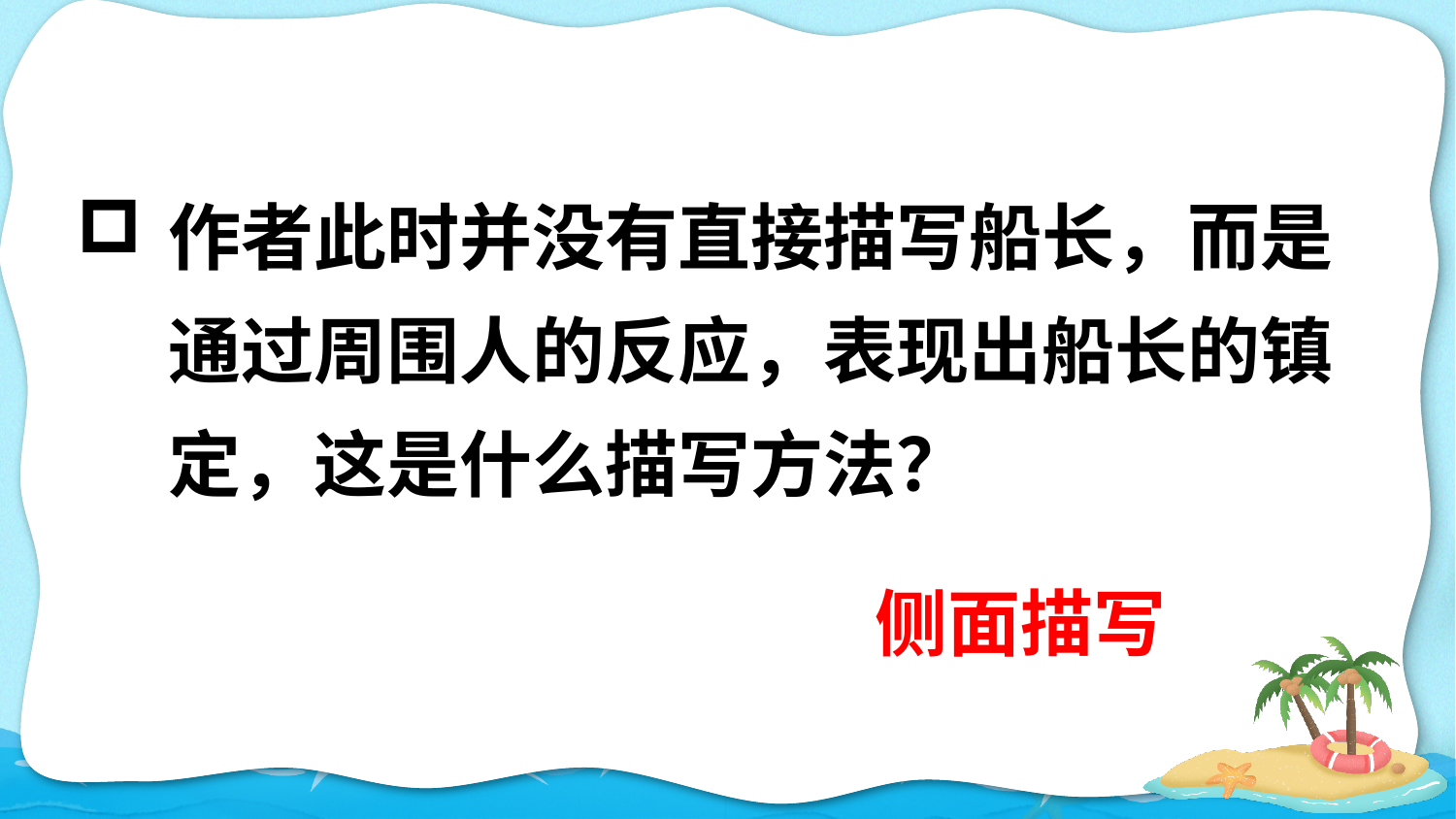

作者此时并没有直接描写船长，而是通过周围人的反应，表现出船长的镇定，这是什么描写方法？
侧面描写